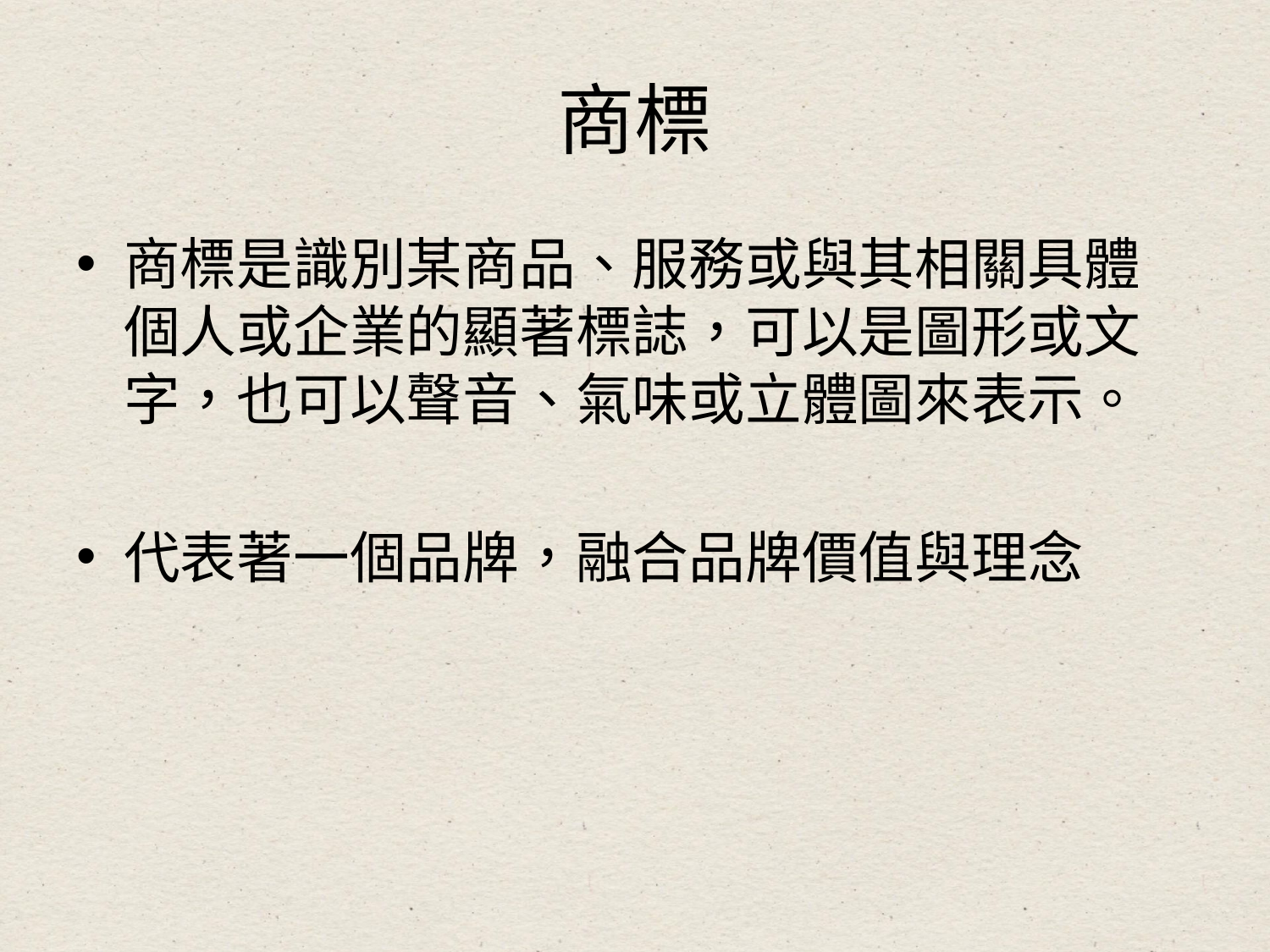

# 商標
商標是識別某商品、服務或與其相關具體個人或企業的顯著標誌，可以是圖形或文字，也可以聲音、氣味或立體圖來表示。

代表著一個品牌，融合品牌價值與理念